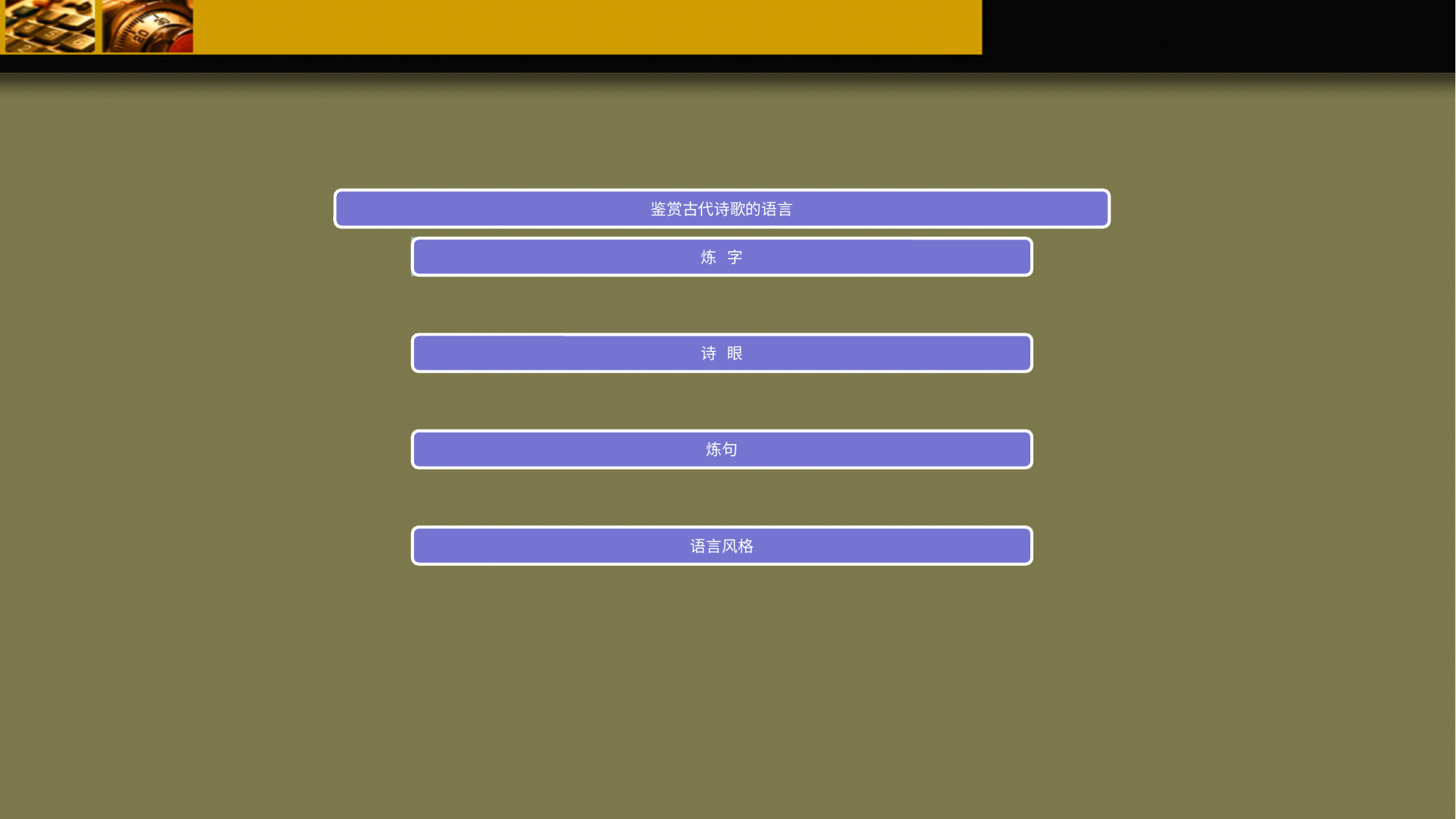

鉴赏古代诗歌的语言
炼   字
诗   眼
炼句
语言风格